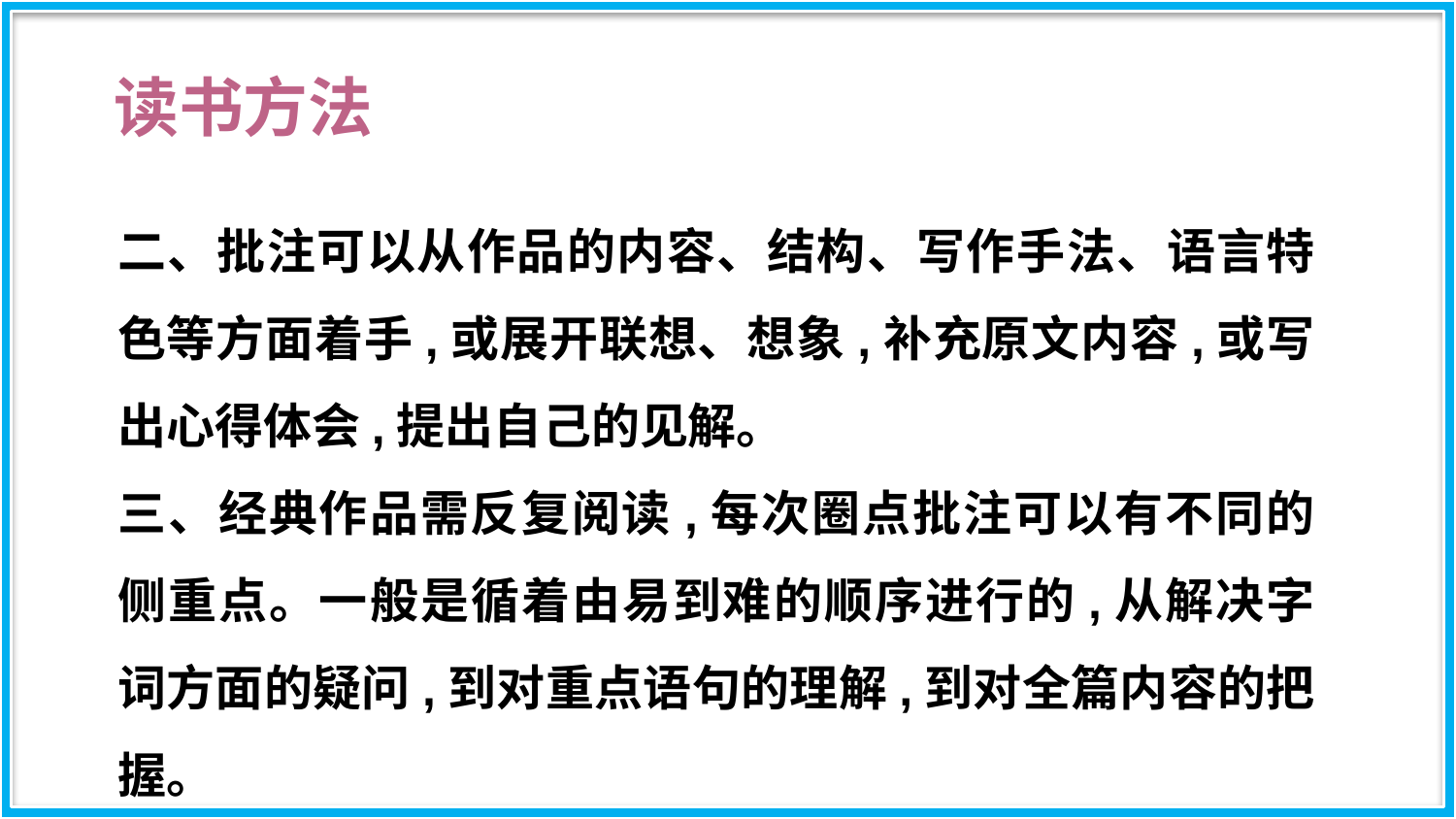

读书方法
二、批注可以从作品的内容、结构、写作手法、语言特色等方面着手,或展开联想、想象,补充原文内容,或写出心得体会,提出自己的见解。
三、经典作品需反复阅读,每次圈点批注可以有不同的侧重点。一般是循着由易到难的顺序进行的,从解决字词方面的疑问,到对重点语句的理解,到对全篇内容的把握。